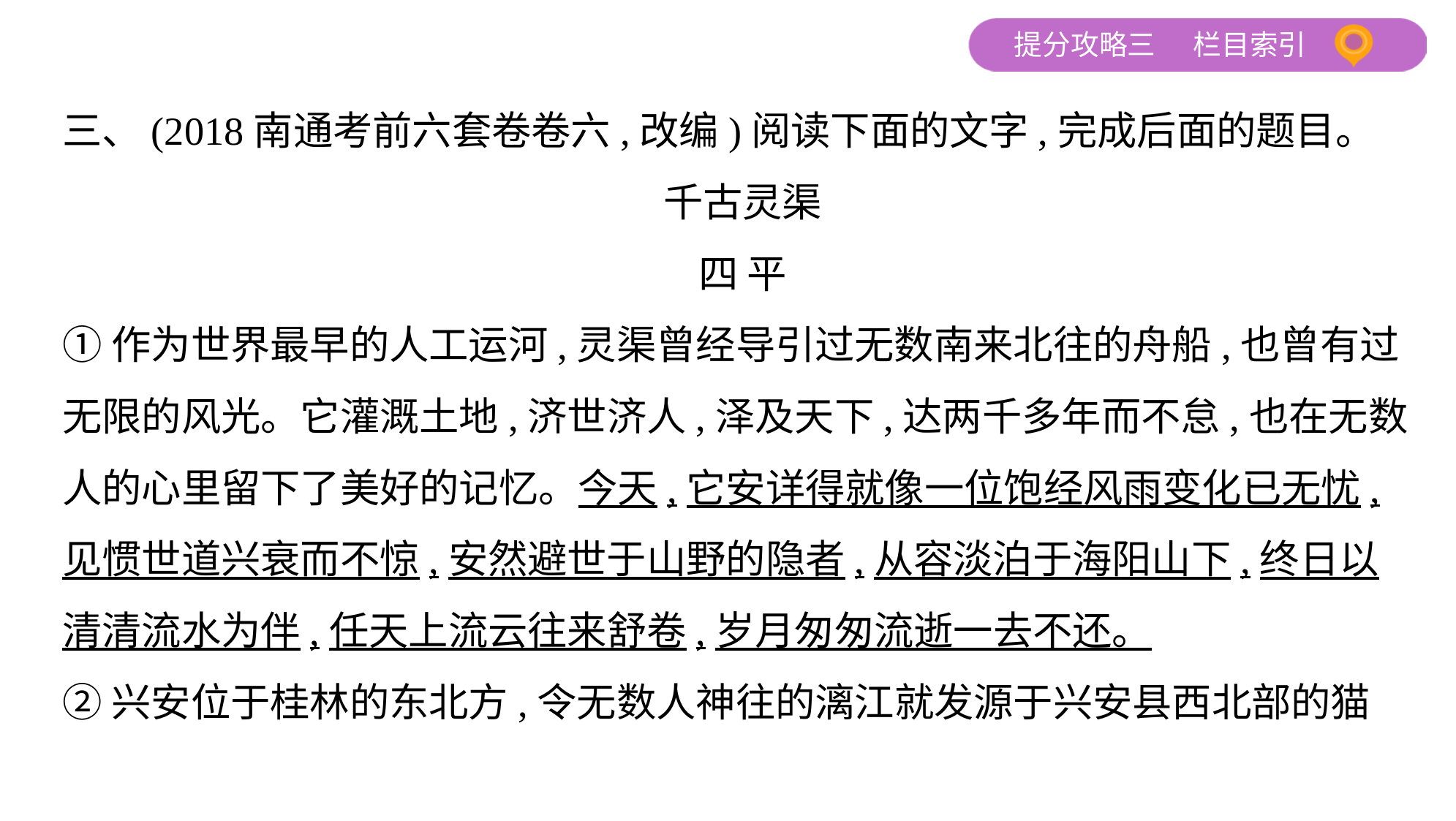

三、(2018南通考前六套卷卷六,改编)阅读下面的文字,完成后面的题目。
千古灵渠
四 平
①作为世界最早的人工运河,灵渠曾经导引过无数南来北往的舟船,也曾有过
无限的风光。它灌溉土地,济世济人,泽及天下,达两千多年而不怠,也在无数
人的心里留下了美好的记忆。今天,它安详得就像一位饱经风雨变化已无忧,
见惯世道兴衰而不惊,安然避世于山野的隐者,从容淡泊于海阳山下,终日以
清清流水为伴,任天上流云往来舒卷,岁月匆匆流逝一去不还。
②兴安位于桂林的东北方,令无数人神往的漓江就发源于兴安县西北部的猫